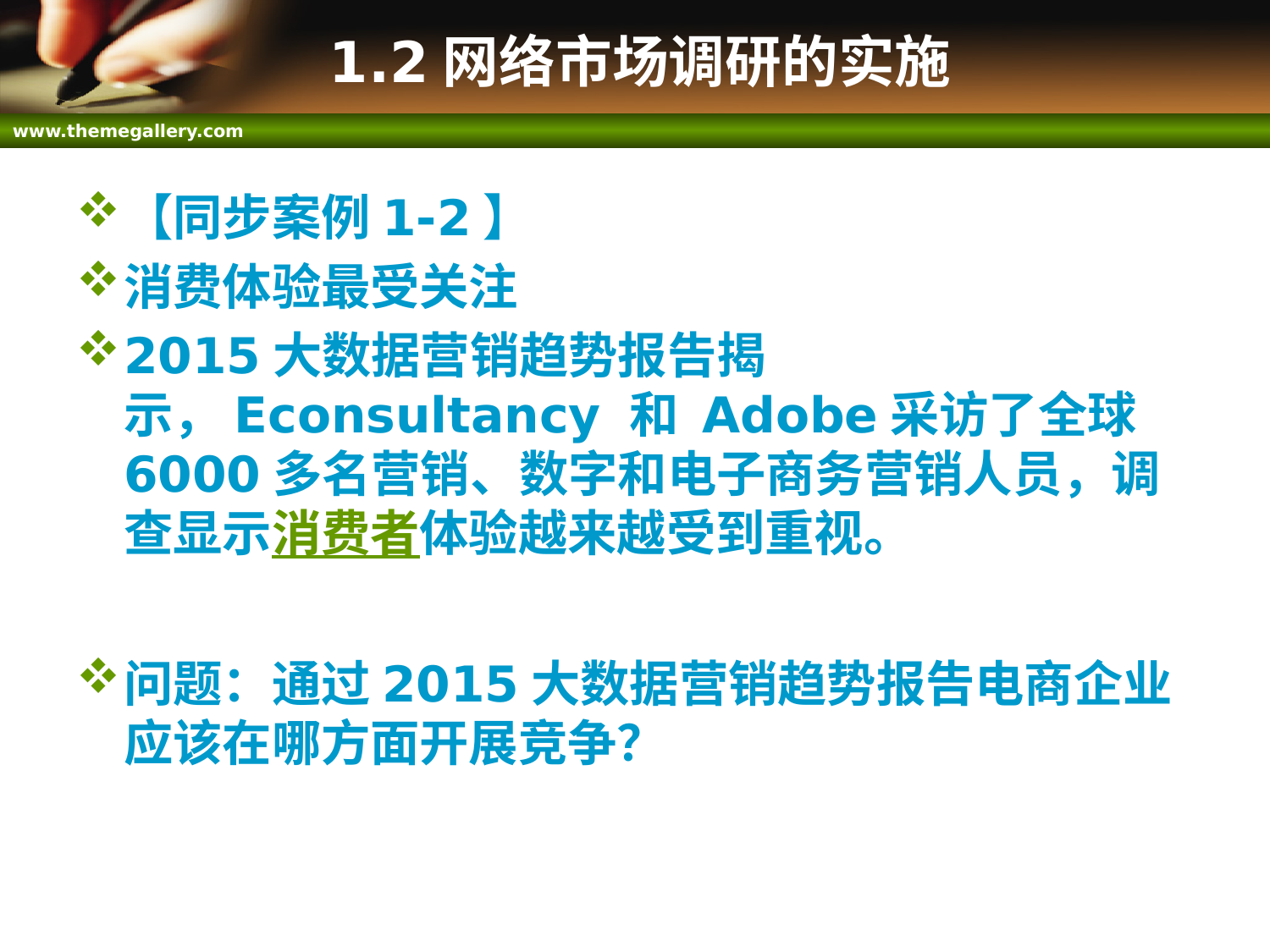

# 1.2网络市场调研的实施
【同步案例1-2】
消费体验最受关注
2015大数据营销趋势报告揭示，Econsultancy 和 Adobe采访了全球6000多名营销、数字和电子商务营销人员，调查显示消费者体验越来越受到重视。

问题：通过2015大数据营销趋势报告电商企业应该在哪方面开展竞争？